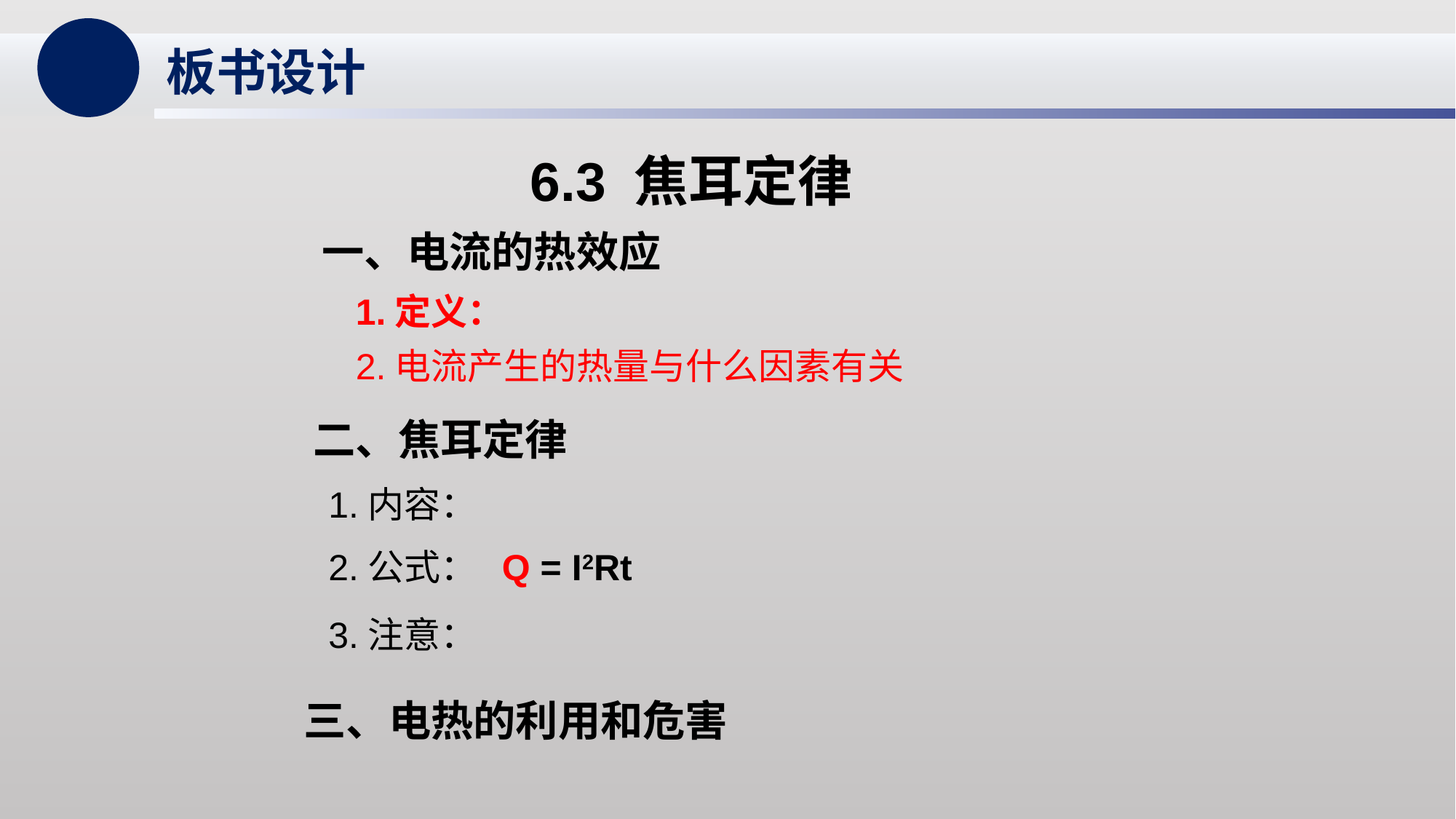

板书设计

6.3 焦耳定律
一、电流的热效应
1.定义：
2.电流产生的热量与什么因素有关
二、焦耳定律
1.内容：
2.公式：  Q = I2Rt

3.注意：
三、电热的利用和危害